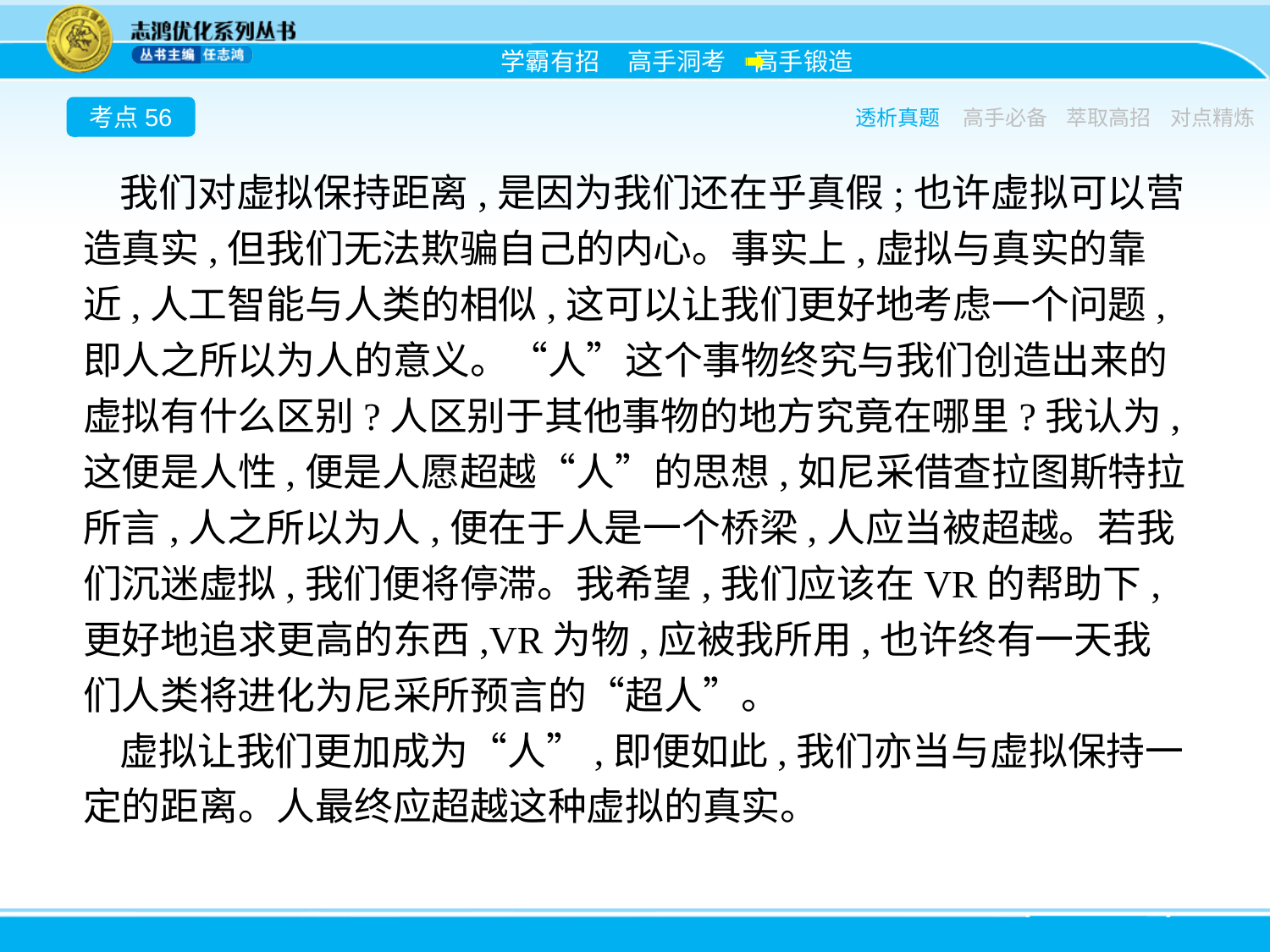

考点56
透析真题
高手必备
萃取高招
对点精炼
我们对虚拟保持距离,是因为我们还在乎真假;也许虚拟可以营造真实,但我们无法欺骗自己的内心。事实上,虚拟与真实的靠近,人工智能与人类的相似,这可以让我们更好地考虑一个问题,即人之所以为人的意义。“人”这个事物终究与我们创造出来的虚拟有什么区别?人区别于其他事物的地方究竟在哪里?我认为,这便是人性,便是人愿超越“人”的思想,如尼采借查拉图斯特拉所言,人之所以为人,便在于人是一个桥梁,人应当被超越。若我们沉迷虚拟,我们便将停滞。我希望,我们应该在VR的帮助下,更好地追求更高的东西,VR为物,应被我所用,也许终有一天我们人类将进化为尼采所预言的“超人”。
虚拟让我们更加成为“人”,即便如此,我们亦当与虚拟保持一定的距离。人最终应超越这种虚拟的真实。